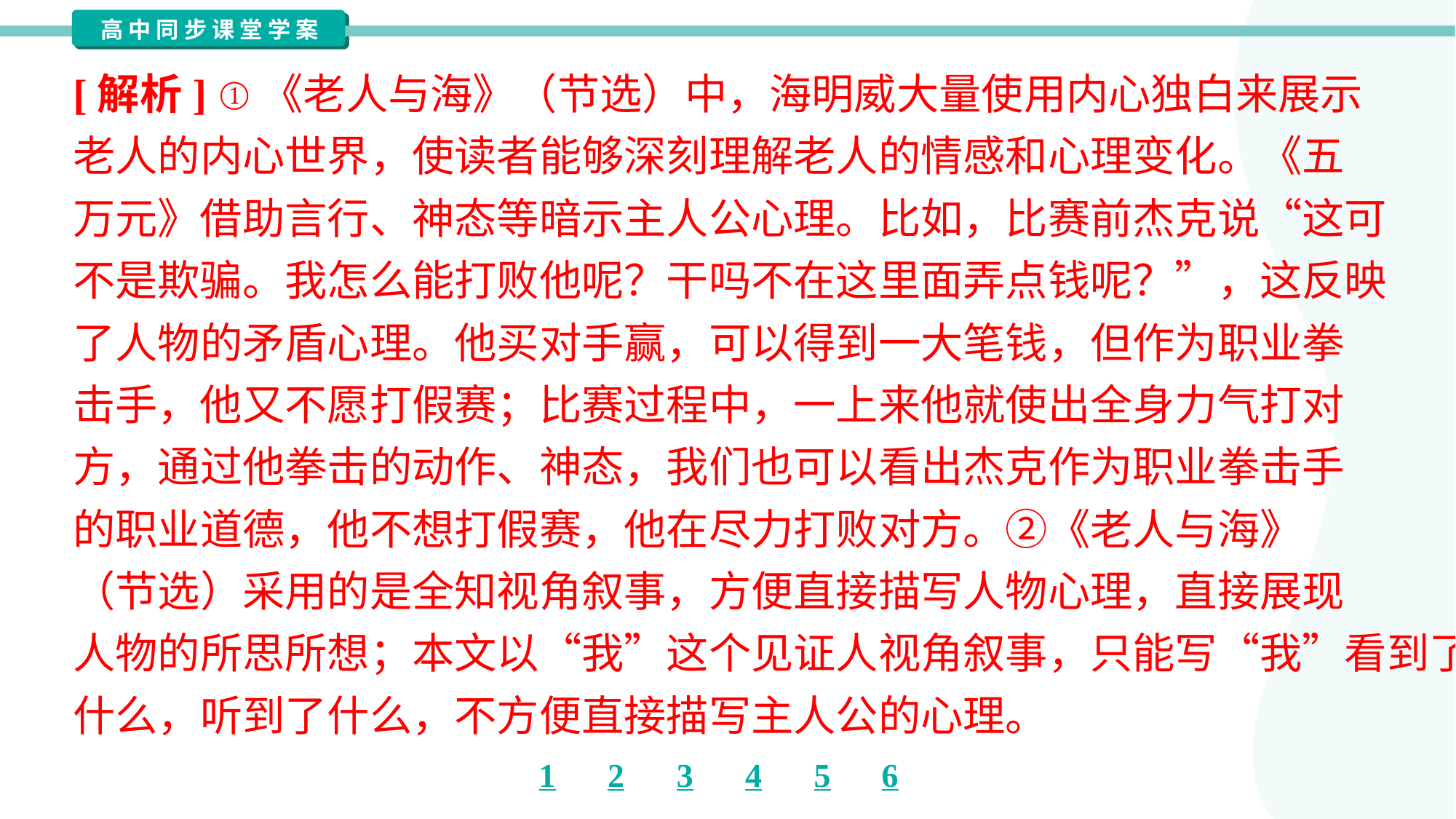

[解析] ①《老人与海》（节选）中，海明威大量使用内心独白来展示
老人的内心世界，使读者能够深刻理解老人的情感和心理变化。《五
万元》借助言行、神态等暗示主人公心理。比如，比赛前杰克说“这可
不是欺骗。我怎么能打败他呢？干吗不在这里面弄点钱呢？”，这反映
了人物的矛盾心理。他买对手赢，可以得到一大笔钱，但作为职业拳
击手，他又不愿打假赛；比赛过程中，一上来他就使出全身力气打对
方，通过他拳击的动作、神态，我们也可以看出杰克作为职业拳击手
的职业道德，他不想打假赛，他在尽力打败对方。②《老人与海》
（节选）采用的是全知视角叙事，方便直接描写人物心理，直接展现
人物的所思所想；本文以“我”这个见证人视角叙事，只能写“我”看到了
什么，听到了什么，不方便直接描写主人公的心理。